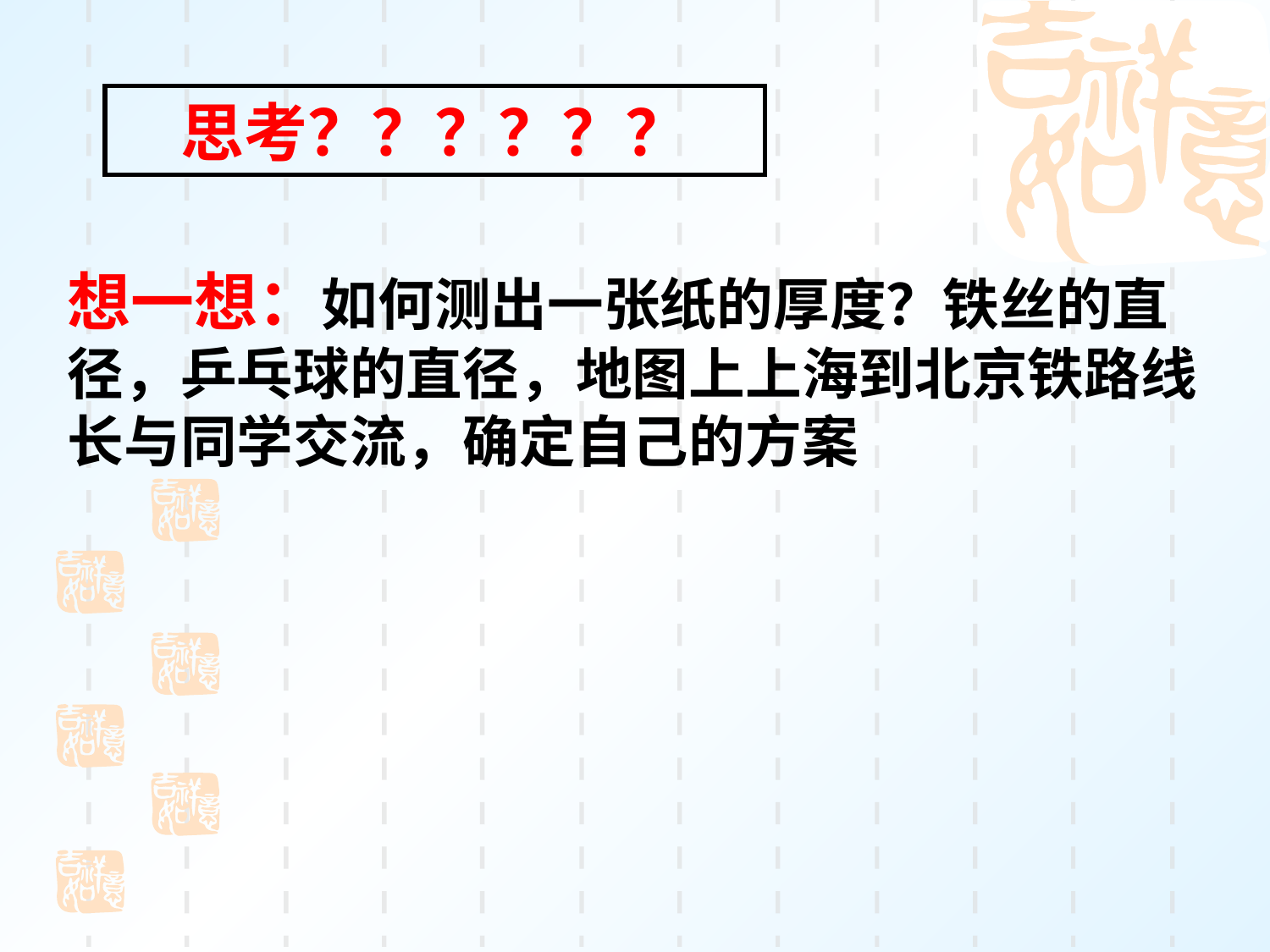

思考？？？？？？
想一想：如何测出一张纸的厚度？铁丝的直径，乒乓球的直径，地图上上海到北京铁路线长与同学交流，确定自己的方案